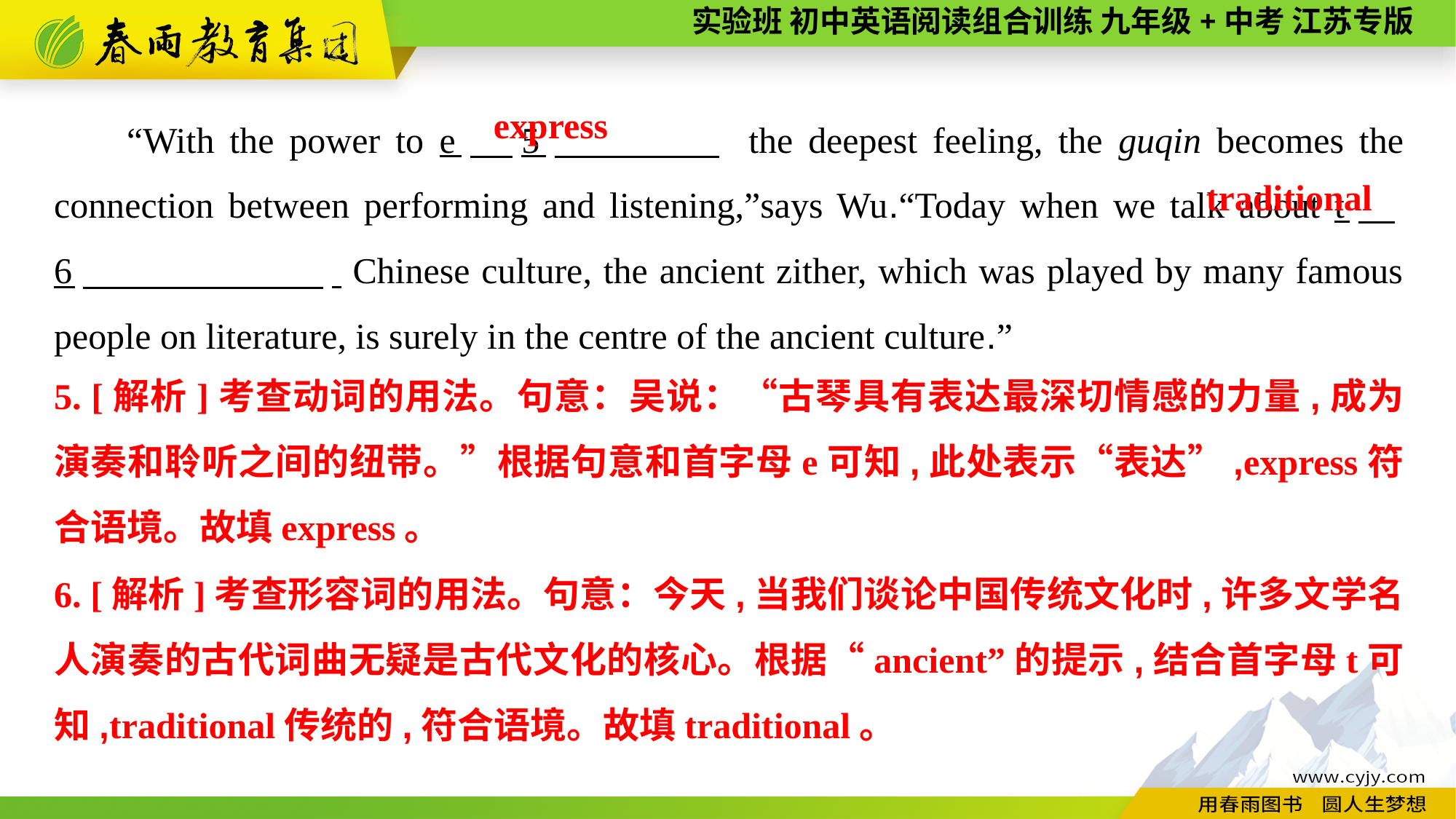

“With the power to e　5　          the deepest feeling, the guqin becomes the connection between performing and listening,”says Wu.“Today when we talk about t　6　                   . Chinese culture, the ancient zither, which was played by many famous people on literature, is surely in the centre of the ancient culture.”
express
traditional
5. [解析]考查动词的用法。句意：吴说：“古琴具有表达最深切情感的力量,成为演奏和聆听之间的纽带。”根据句意和首字母e可知,此处表示“表达”,express符合语境。故填express。
6. [解析]考查形容词的用法。句意：今天,当我们谈论中国传统文化时,许多文学名人演奏的古代词曲无疑是古代文化的核心。根据“ancient”的提示,结合首字母t可知,traditional传统的,符合语境。故填traditional。